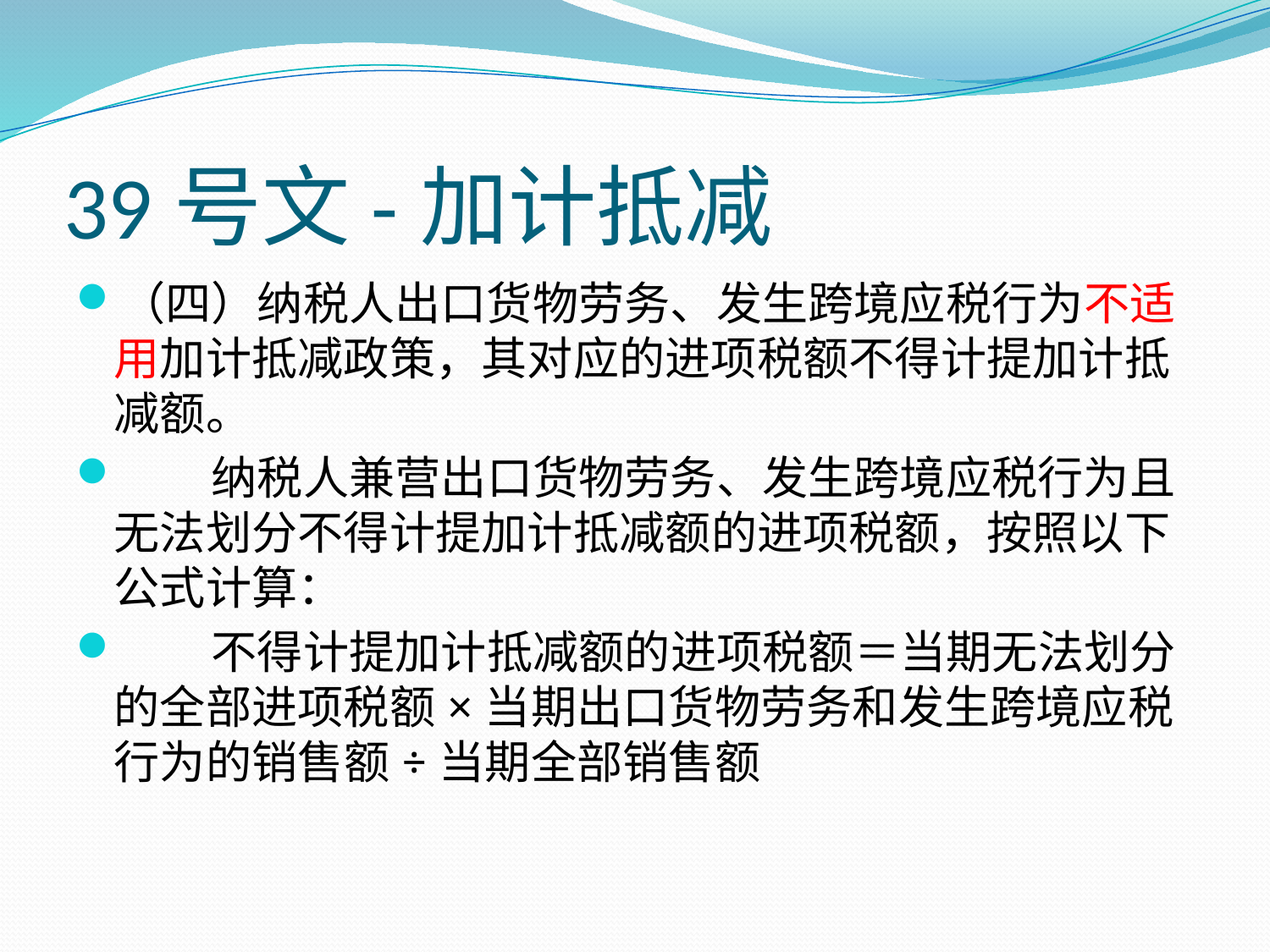

# 39号文-加计抵减
（四）纳税人出口货物劳务、发生跨境应税行为不适用加计抵减政策，其对应的进项税额不得计提加计抵减额。
　　纳税人兼营出口货物劳务、发生跨境应税行为且无法划分不得计提加计抵减额的进项税额，按照以下公式计算：
　　不得计提加计抵减额的进项税额＝当期无法划分的全部进项税额×当期出口货物劳务和发生跨境应税行为的销售额÷当期全部销售额